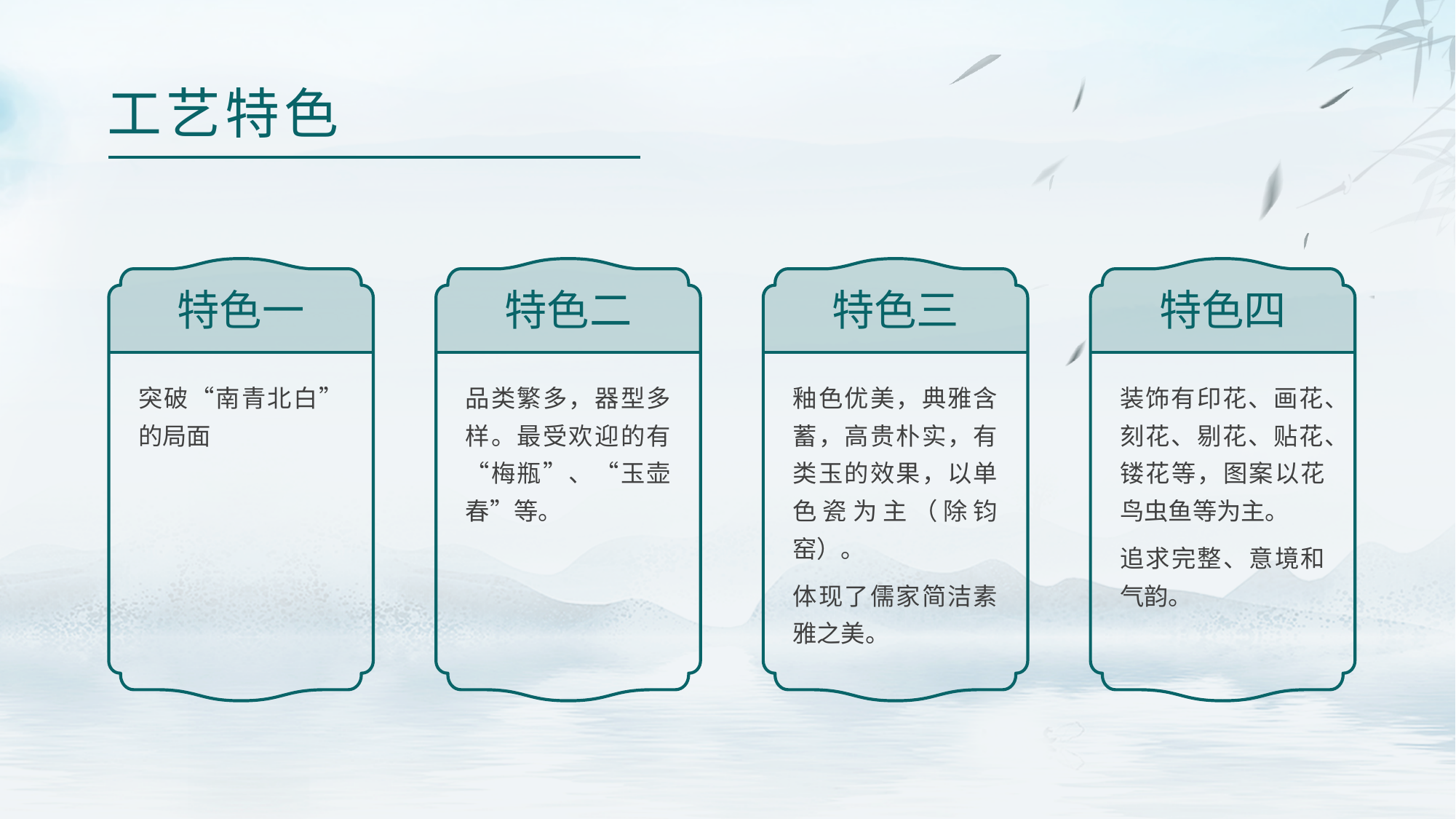

工艺特色

特色一
特色二
特色三
特色四

突破“南青北白”的局面
品类繁多，器型多样。最受欢迎的有“梅瓶”、“玉壶春”等。
釉色优美，典雅含蓄，高贵朴实，有类玉的效果，以单色瓷为主（除钧窑）。
体现了儒家简洁素雅之美。
装饰有印花、画花、刻花、剔花、贴花、镂花等，图案以花鸟虫鱼等为主。
追求完整、意境和气韵。